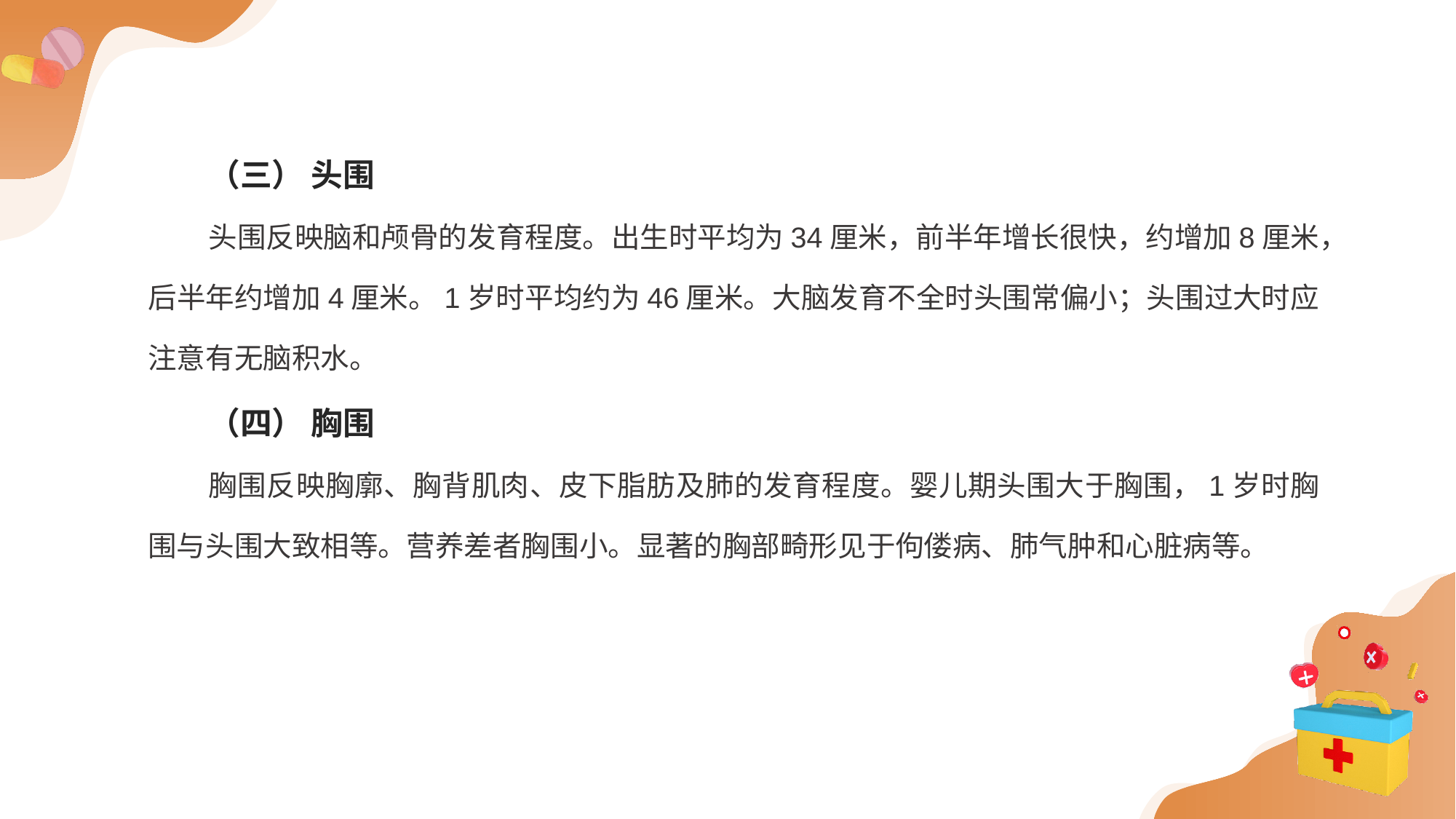

（三） 头围
头围反映脑和颅骨的发育程度。出生时平均为34厘米，前半年增长很快，约增加8厘米，后半年约增加4厘米。1岁时平均约为46厘米。大脑发育不全时头围常偏小；头围过大时应注意有无脑积水。
（四） 胸围
胸围反映胸廓、胸背肌肉、皮下脂肪及肺的发育程度。婴儿期头围大于胸围，1岁时胸围与头围大致相等。营养差者胸围小。显著的胸部畸形见于佝偻病、肺气肿和心脏病等。